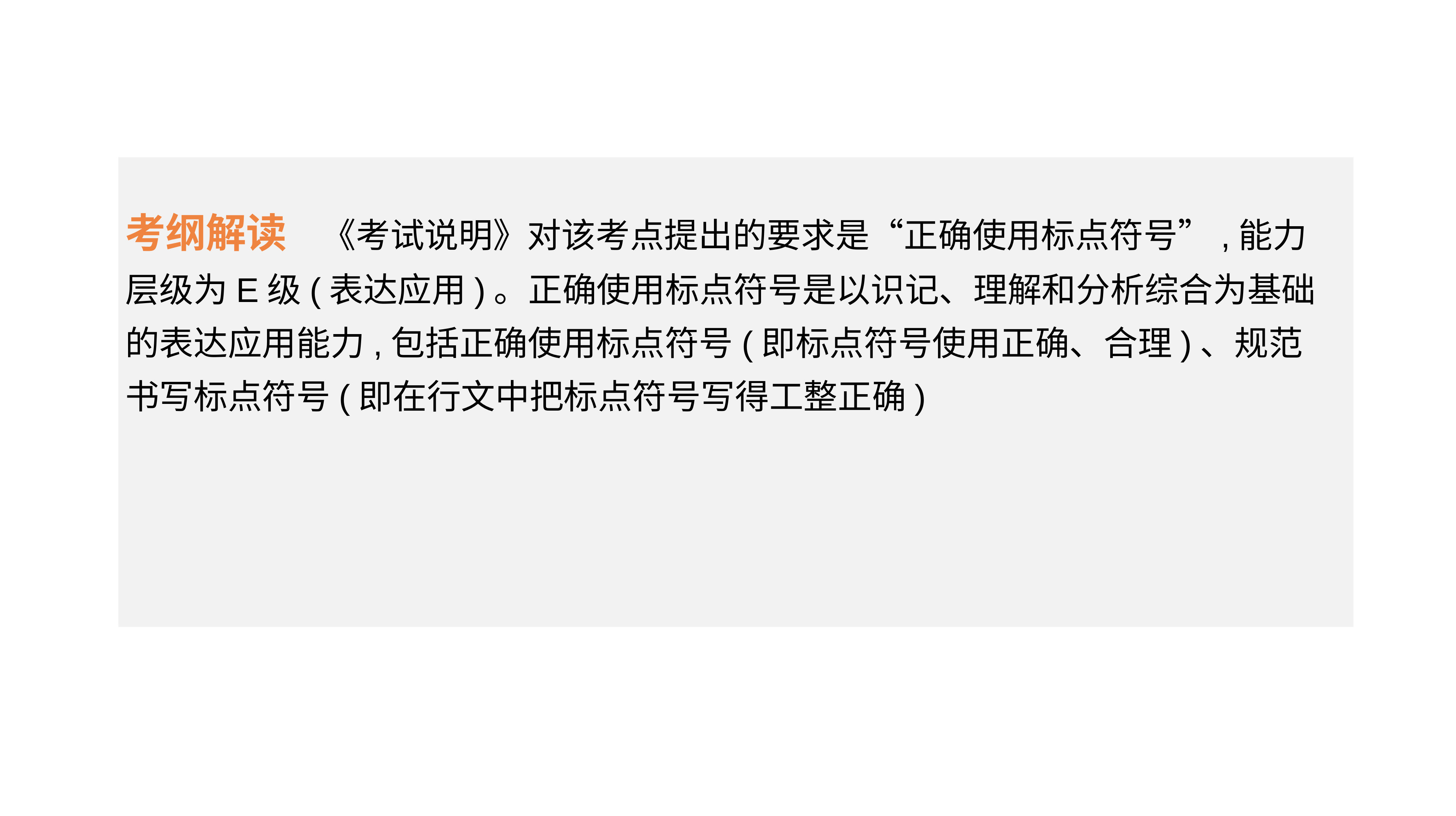

考纲解读    《考试说明》对该考点提出的要求是“正确使用标点符号”,能力层级为E级(表达应用)。正确使用标点符号是以识记、理解和分析综合为基础的表达应用能力,包括正确使用标点符号(即标点符号使用正确、合理)、规范书写标点符号(即在行文中把标点符号写得工整正确)